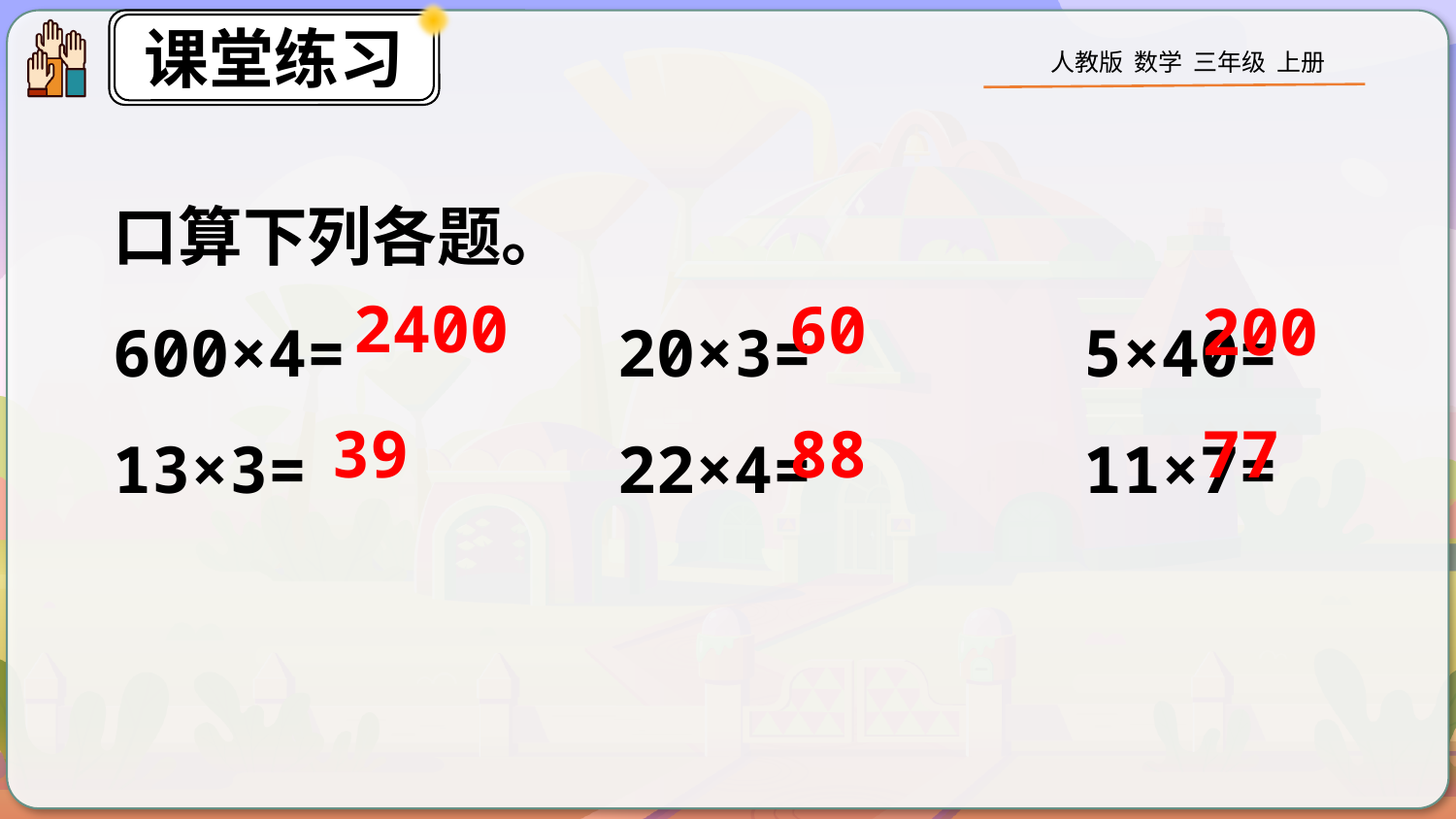

口算下列各题。
600×4=       20×3=       5×40=
13×3=        22×4=       11×7=
2400
60
200
39
88
77